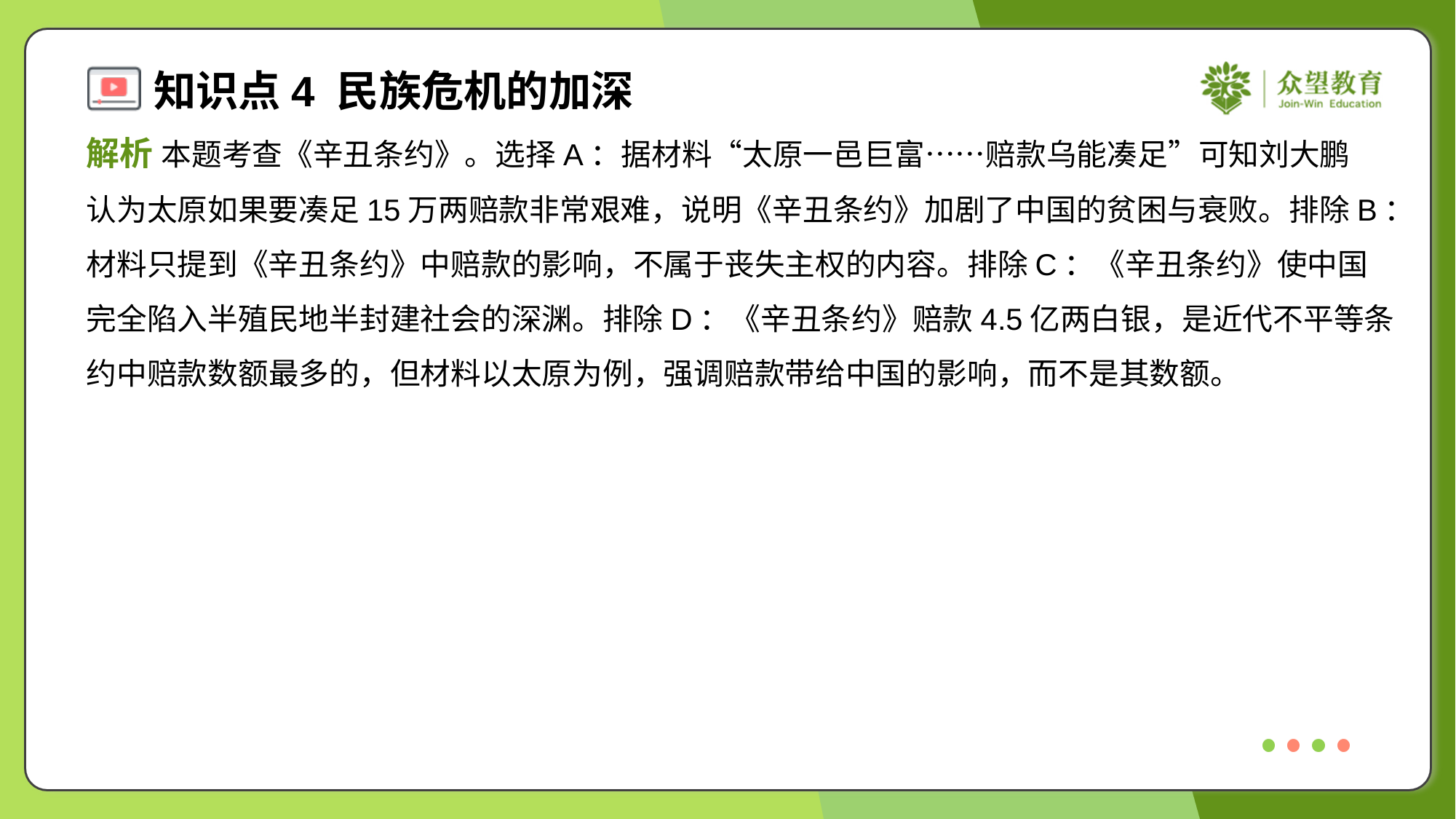

解析 本题考查《辛丑条约》。选择A：据材料“太原一邑巨富……赔款乌能凑足”可知刘大鹏
认为太原如果要凑足15万两赔款非常艰难，说明《辛丑条约》加剧了中国的贫困与衰败。排除B：
材料只提到《辛丑条约》中赔款的影响，不属于丧失主权的内容。排除C：《辛丑条约》使中国
完全陷入半殖民地半封建社会的深渊。排除D：《辛丑条约》赔款4.5亿两白银，是近代不平等条
约中赔款数额最多的，但材料以太原为例，强调赔款带给中国的影响，而不是其数额。